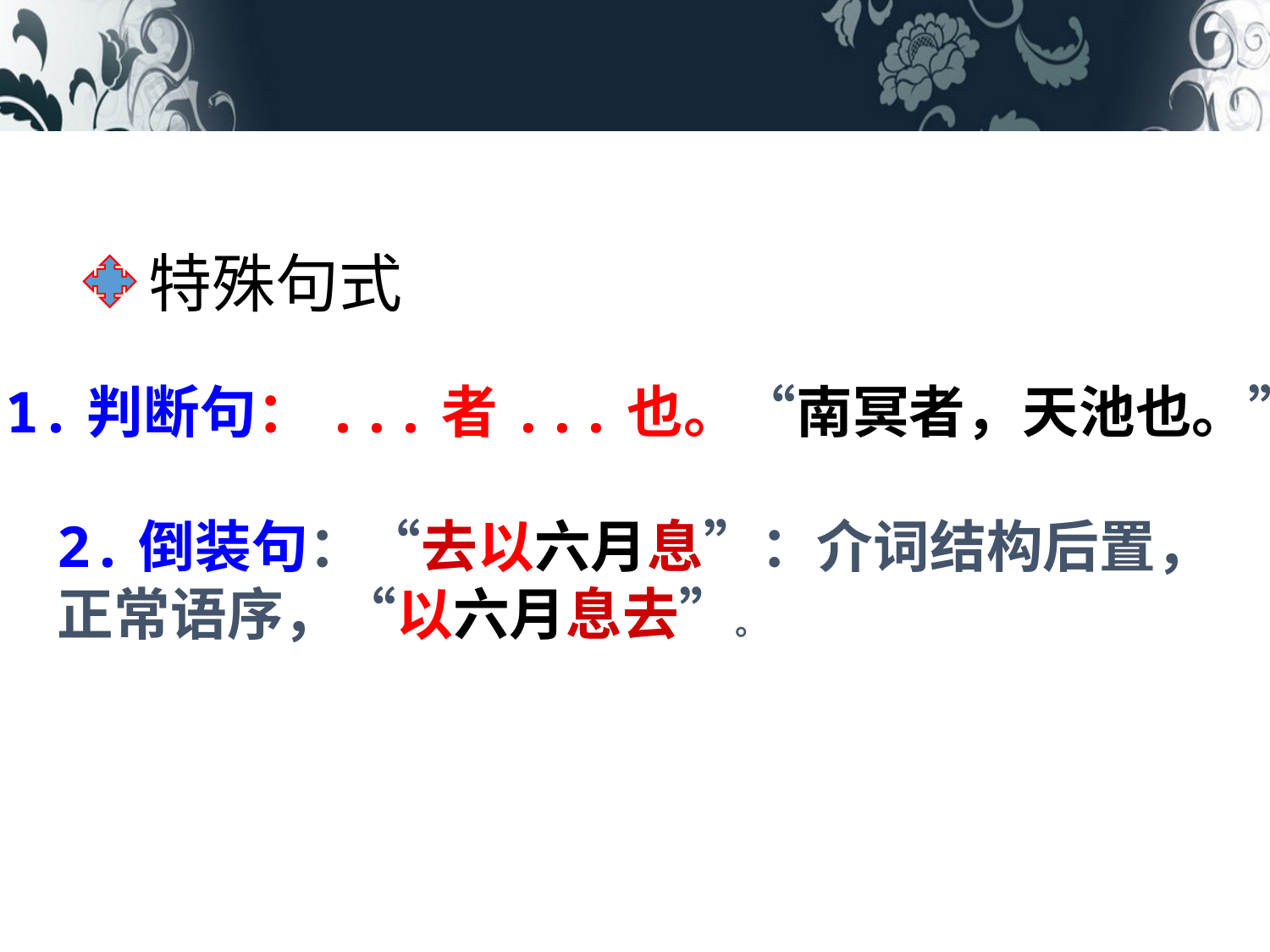

特殊句式

1.判断句：...者...也。“南冥者，天池也。”
2.倒装句：“去以六月息”：介词结构后置，
正常语序，“以六月息去”。